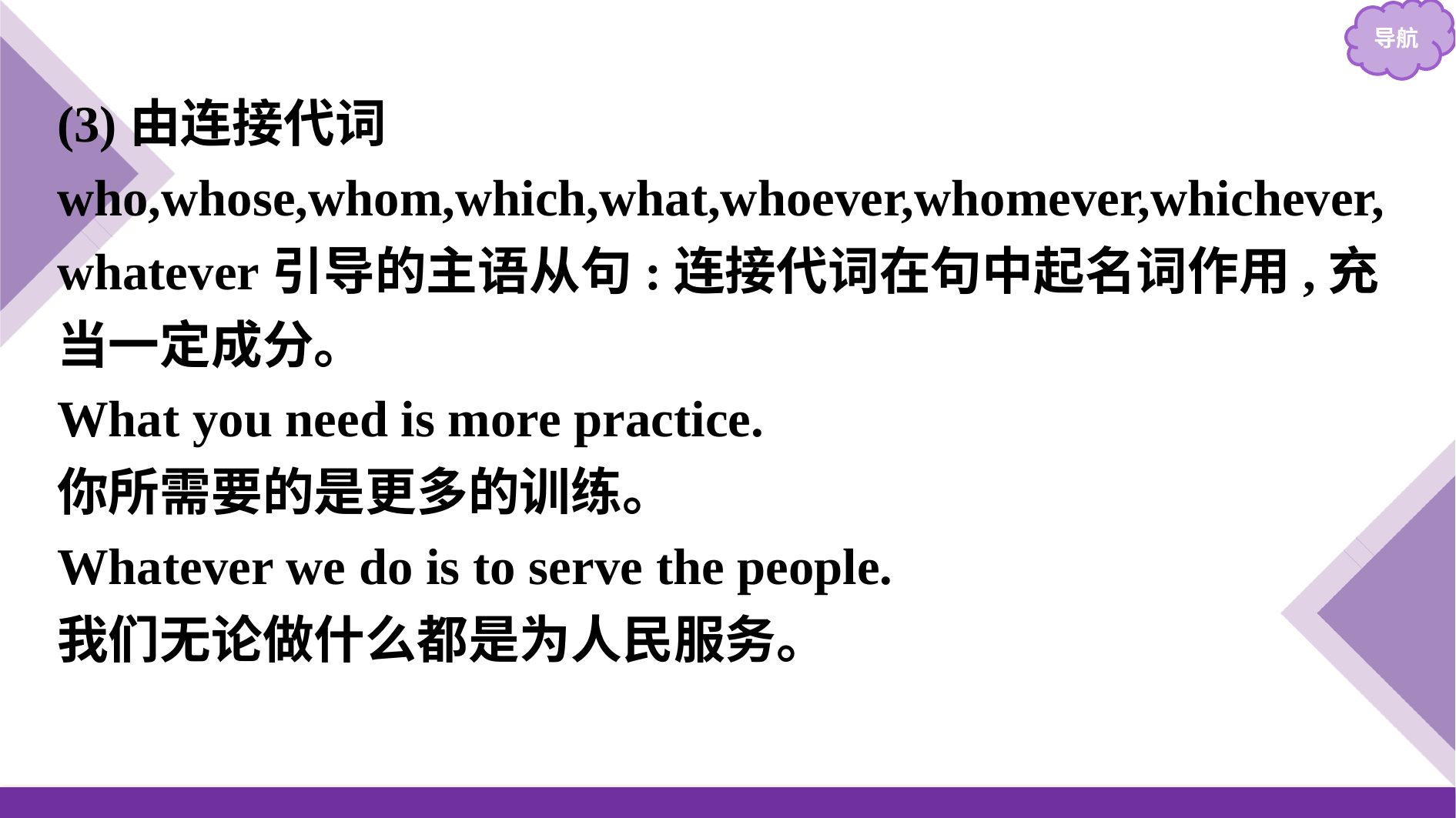

(3)由连接代词who,whose,whom,which,what,whoever,whomever,whichever,whatever引导的主语从句:连接代词在句中起名词作用,充当一定成分。
What you need is more practice.
你所需要的是更多的训练。
Whatever we do is to serve the people.
我们无论做什么都是为人民服务。